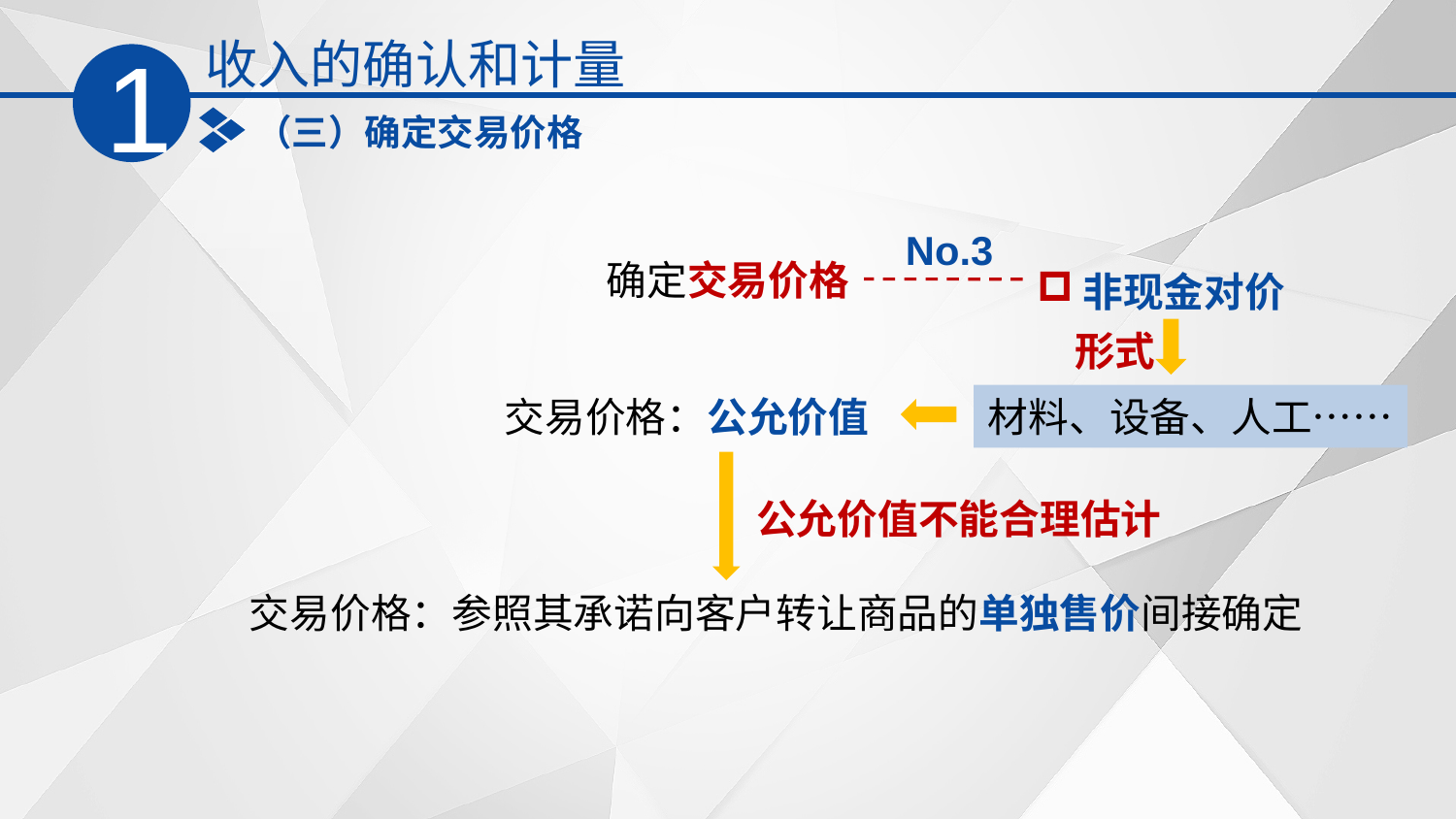

收入的确认和计量
1

（三）确定交易价格

No.3
非现金对价
确定交易价格
形式

交易价格：公允价值
材料、设备、人工……

公允价值不能合理估计
交易价格：参照其承诺向客户转让商品的单独售价间接确定